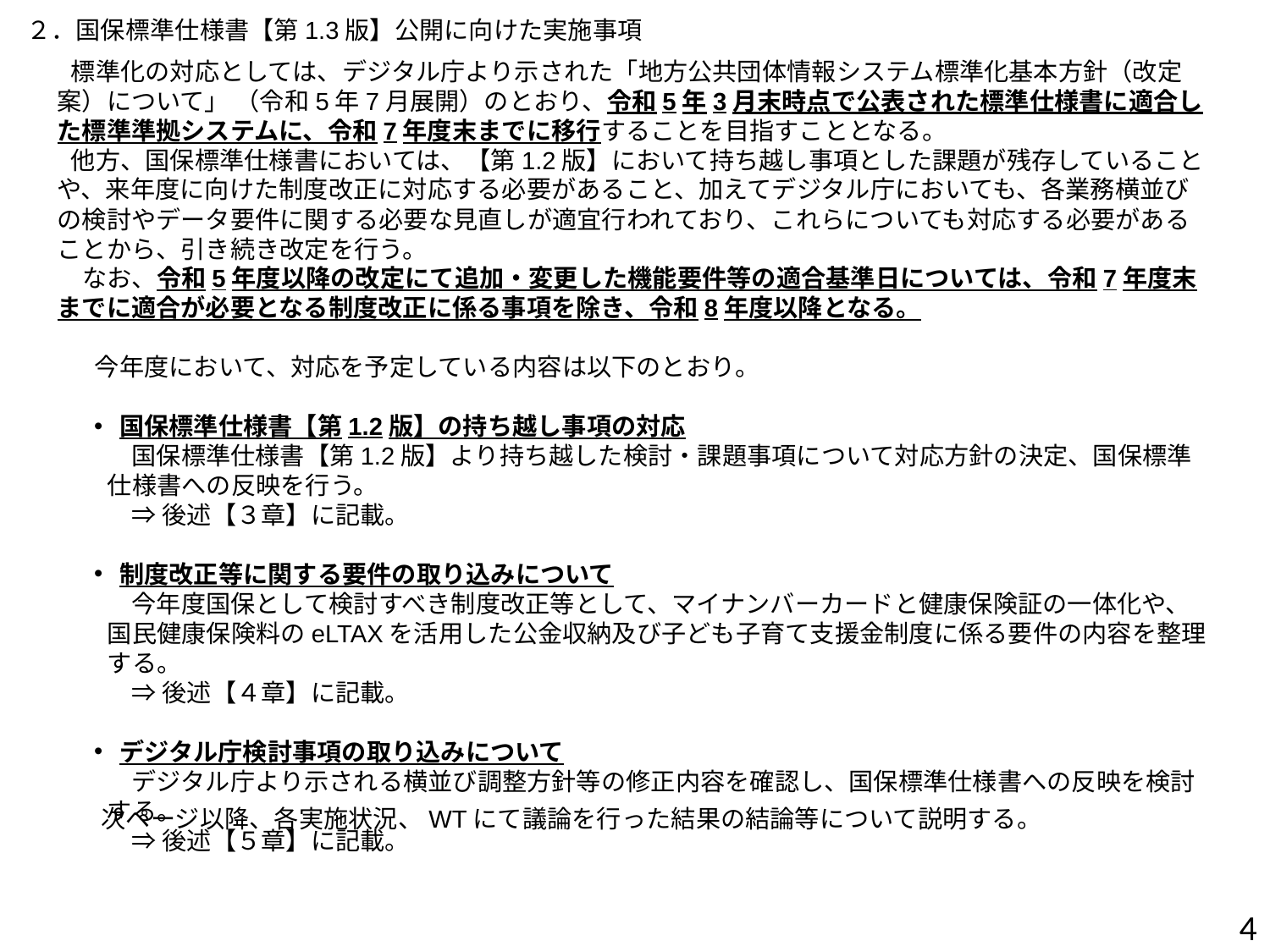

２．国保標準仕様書【第1.3版】公開に向けた実施事項
      標準化の対応としては、デジタル庁より示された「地方公共団体情報システム標準化基本方針（改定案）について」 （令和5年7月展開）のとおり、令和5年3月末時点で公表された標準仕様書に適合した標準準拠システムに、令和7年度末までに移行することを目指すこととなる。
      他方、国保標準仕様書においては、【第1.2版】において持ち越し事項とした課題が残存していることや、来年度に向けた制度改正に対応する必要があること、加えてデジタル庁においても、各業務横並びの検討やデータ要件に関する必要な見直しが適宜行われており、これらについても対応する必要があることから、引き続き改定を行う。
なお、令和5年度以降の改定にて追加・変更した機能要件等の適合基準日については、令和7年度末までに適合が必要となる制度改正に係る事項を除き、令和8年度以降となる。

今年度において、対応を予定している内容は以下のとおり。

国保標準仕様書【第1.2版】の持ち越し事項の対応
国保標準仕様書【第1.2版】より持ち越した検討・課題事項について対応方針の決定、国保標準仕様書への反映を行う。
⇒後述【３章】に記載。

制度改正等に関する要件の取り込みについて
今年度国保として検討すべき制度改正等として、マイナンバーカードと健康保険証の一体化や、国民健康保険料のeLTAXを活用した公金収納及び子ども子育て支援金制度に係る要件の内容を整理する。
⇒後述【４章】に記載。

デジタル庁検討事項の取り込みについて
デジタル庁より示される横並び調整方針等の修正内容を確認し、国保標準仕様書への反映を検討する。
⇒後述【５章】に記載。
次ページ以降、各実施状況、WTにて議論を行った結果の結論等について説明する。
4